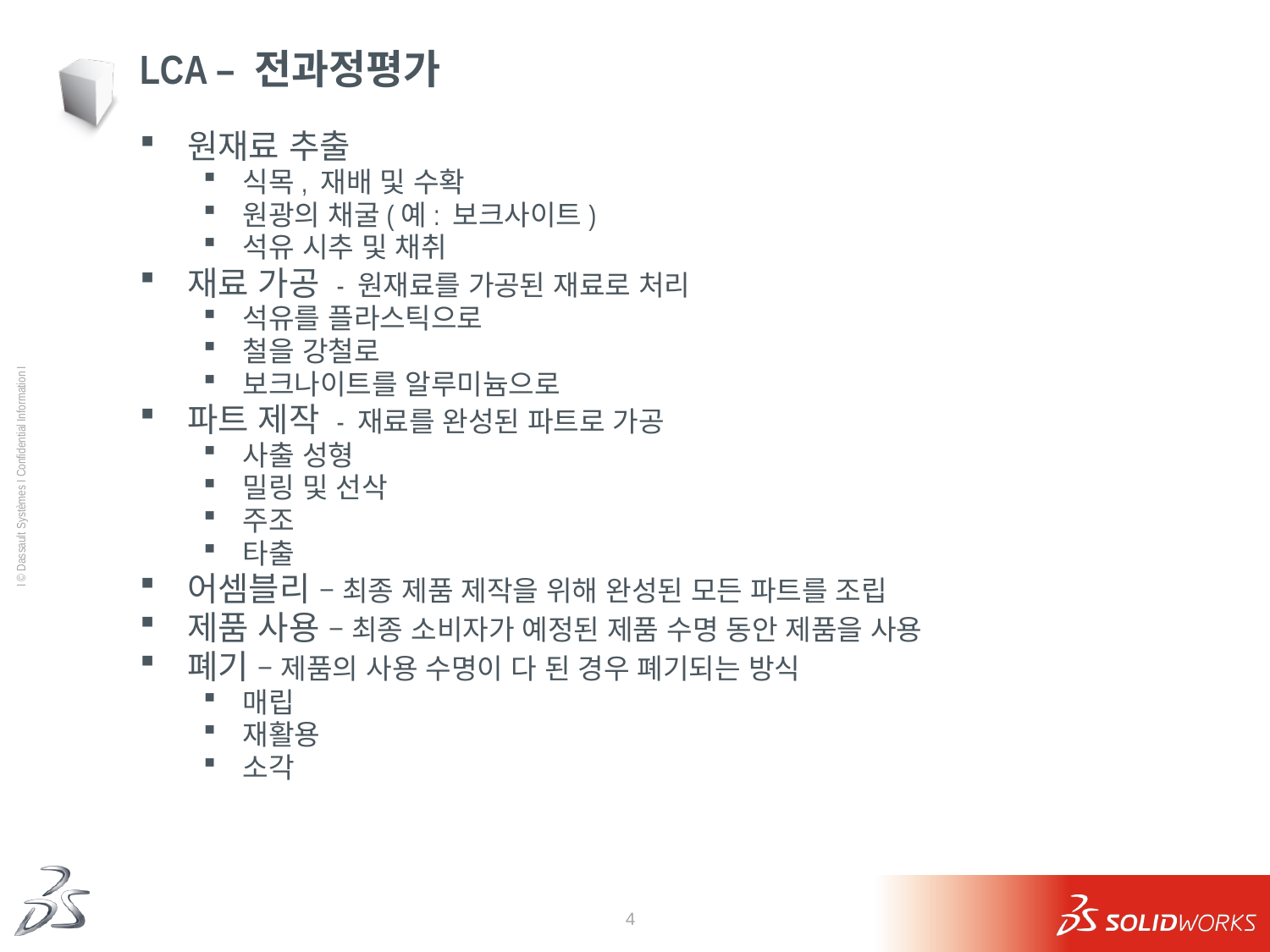

# LCA – 전과정평가
원재료 추출
식목, 재배 및 수확
원광의 채굴(예: 보크사이트)
석유 시추 및 채취
재료 가공 - 원재료를 가공된 재료로 처리
석유를 플라스틱으로
철을 강철로
보크나이트를 알루미늄으로
파트 제작 - 재료를 완성된 파트로 가공
사출 성형
밀링 및 선삭
주조
타출
어셈블리 – 최종 제품 제작을 위해 완성된 모든 파트를 조립
제품 사용 – 최종 소비자가 예정된 제품 수명 동안 제품을 사용
폐기 – 제품의 사용 수명이 다 된 경우 폐기되는 방식
매립
재활용
소각